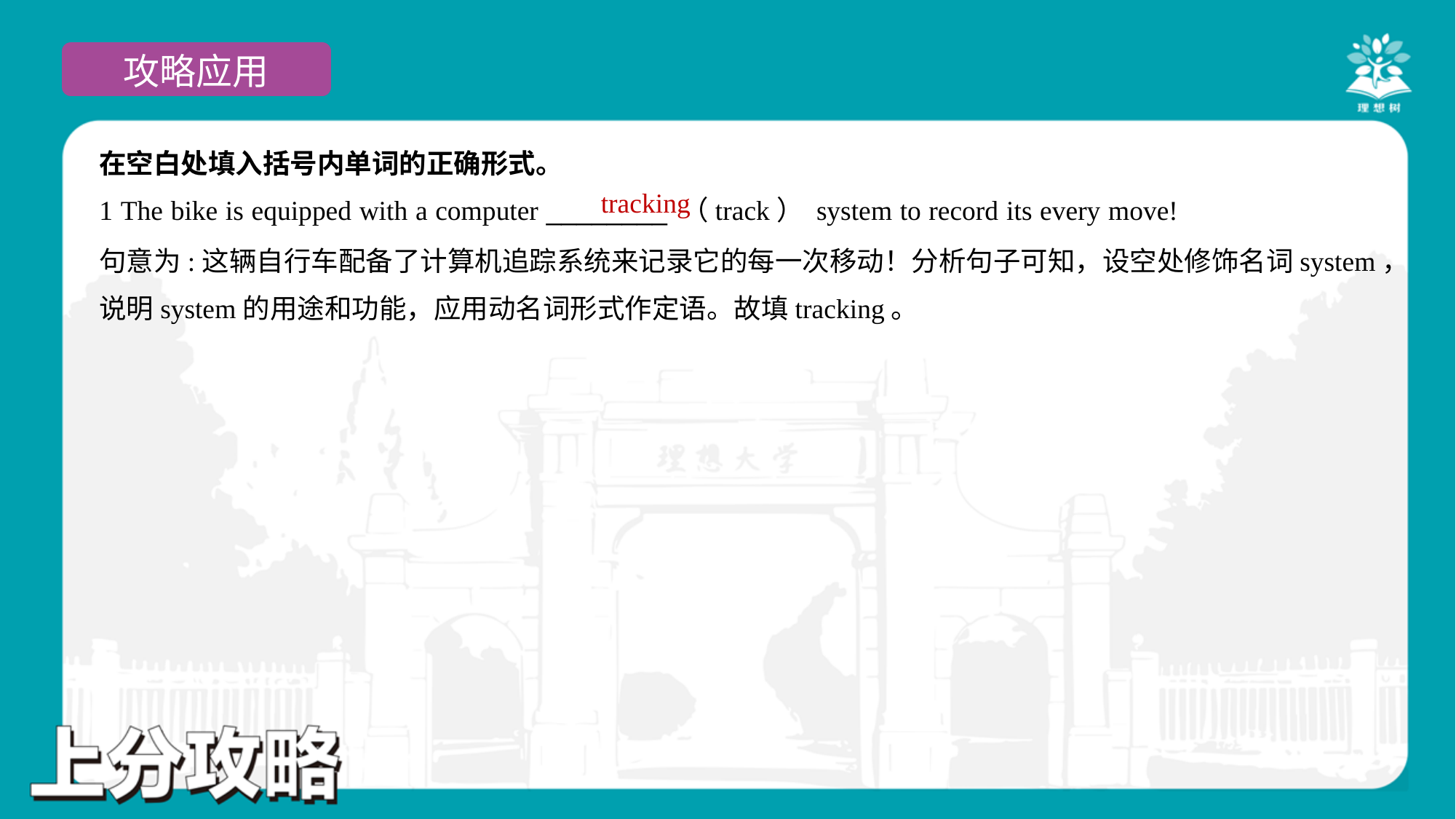

在空白处填入括号内单词的正确形式。
1 The bike is equipped with a computer ________ （track） system to record its every move!
tracking
句意为:这辆自行车配备了计算机追踪系统来记录它的每一次移动！分析句子可知，设空处修饰名词system，
说明system的用途和功能，应用动名词形式作定语。故填tracking。